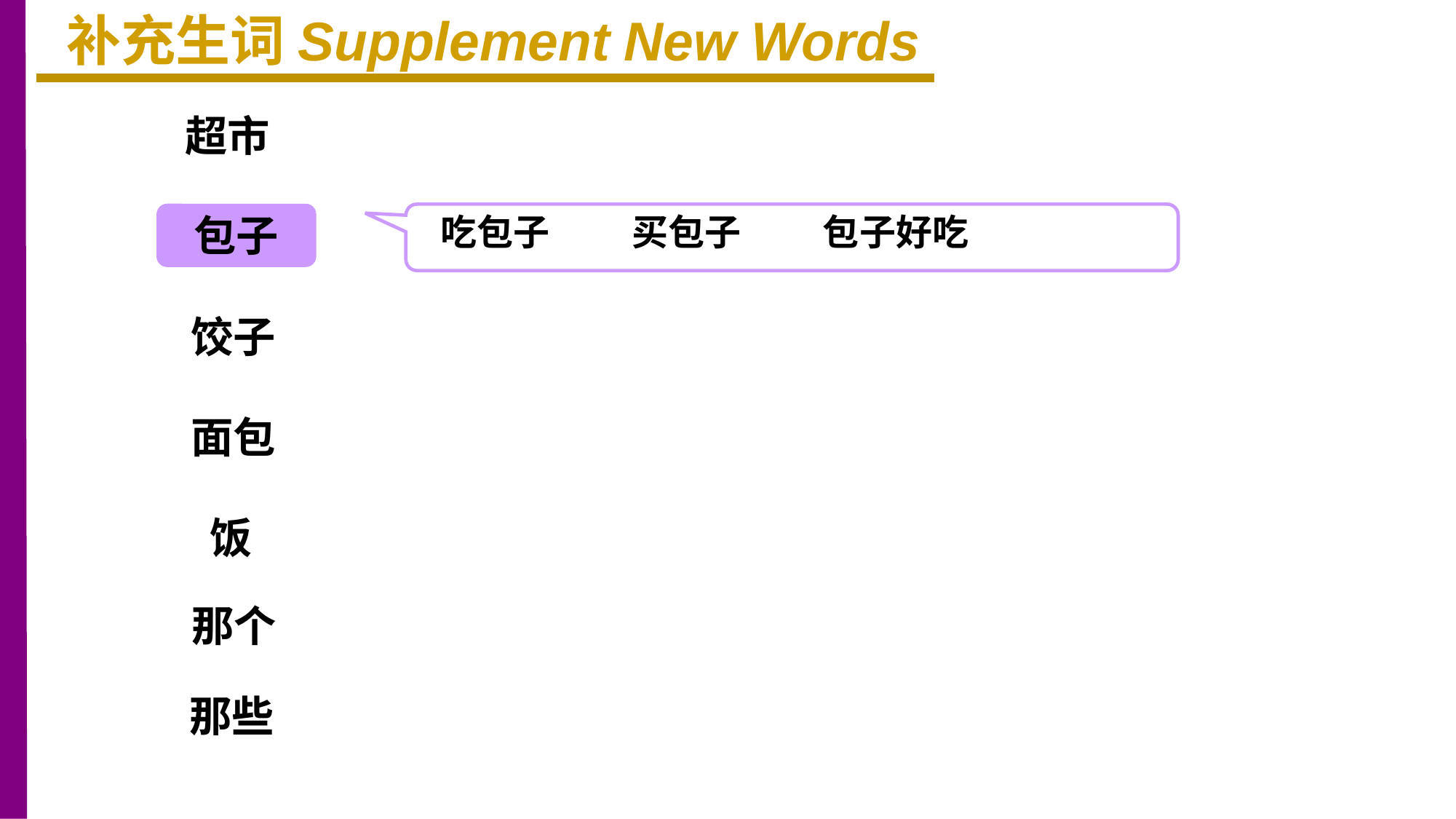

补充生词Supplement New Words
超市

包子

吃包子          买包子          包子好吃
饺子
面包
饭
那个
那些